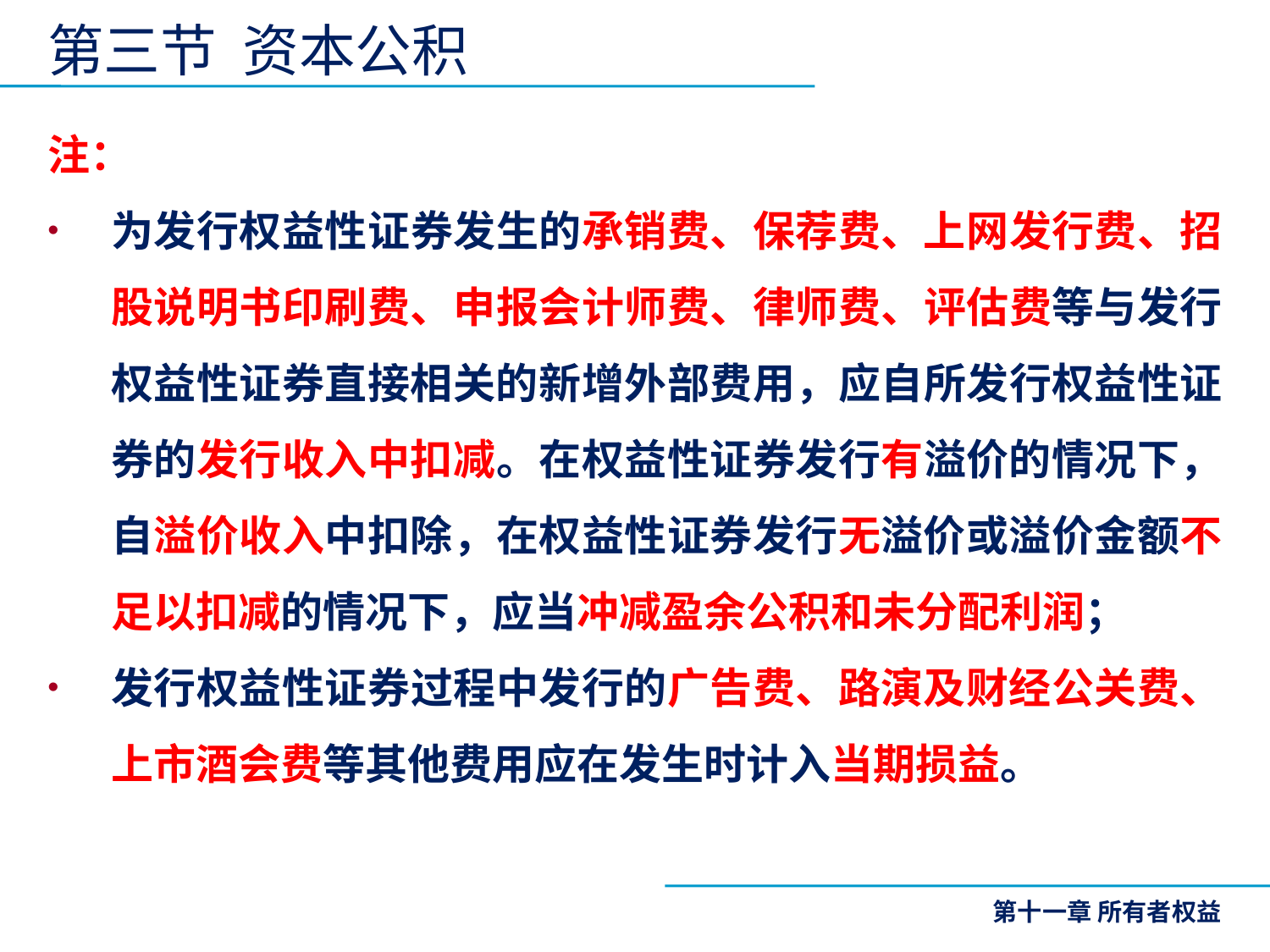

# 第三节  资本公积
注：
为发行权益性证券发生的承销费、保荐费、上网发行费、招股说明书印刷费、申报会计师费、律师费、评估费等与发行权益性证券直接相关的新增外部费用，应自所发行权益性证券的发行收入中扣减。在权益性证券发行有溢价的情况下，自溢价收入中扣除，在权益性证券发行无溢价或溢价金额不足以扣减的情况下，应当冲减盈余公积和未分配利润；
发行权益性证券过程中发行的广告费、路演及财经公关费、上市酒会费等其他费用应在发生时计入当期损益。